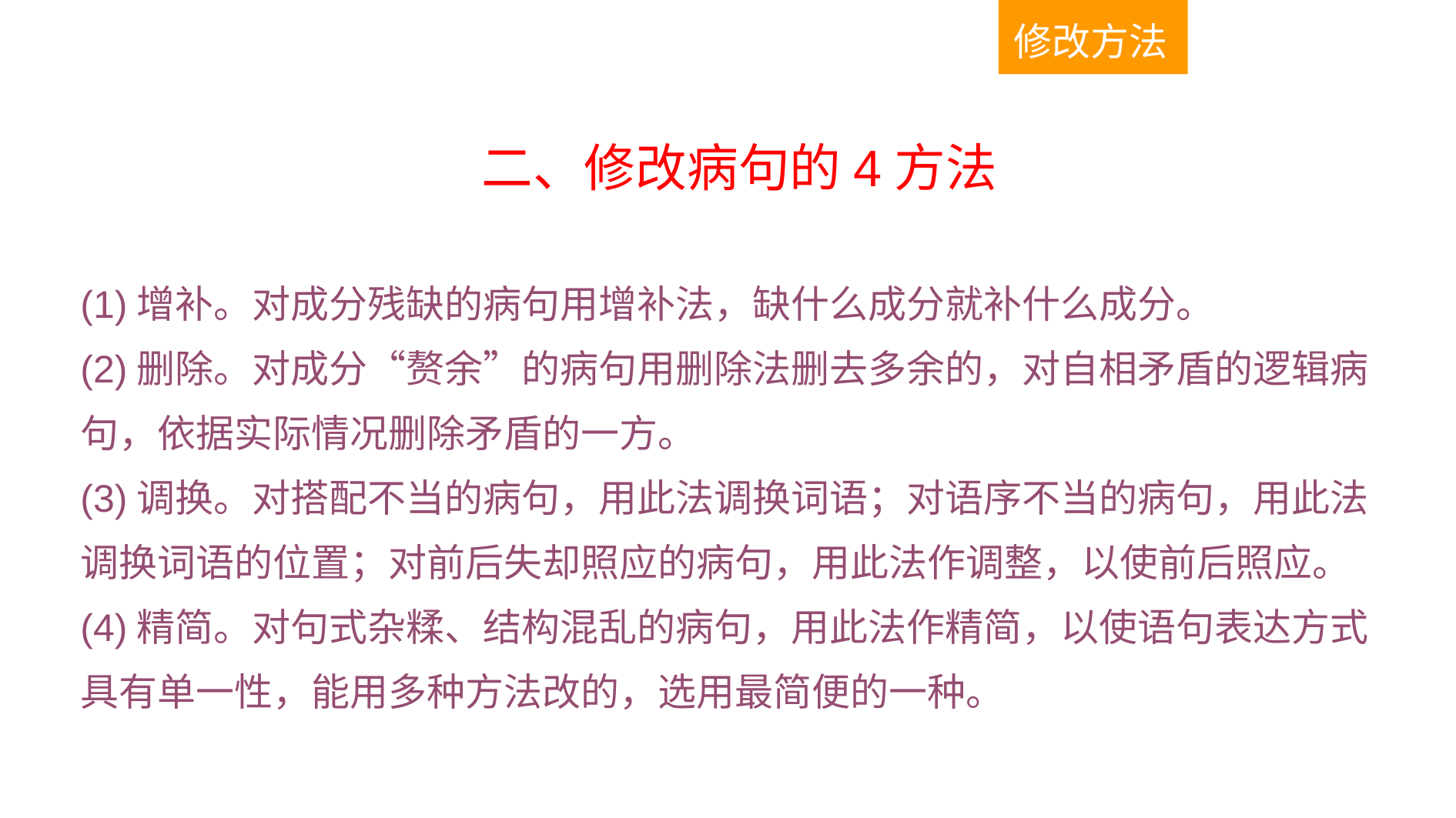

修改方法
二、修改病句的4方法

(1)增补。对成分残缺的病句用增补法，缺什么成分就补什么成分。
(2)删除。对成分“赘余”的病句用删除法删去多余的，对自相矛盾的逻辑病句，依据实际情况删除矛盾的一方。
(3)调换。对搭配不当的病句，用此法调换词语；对语序不当的病句，用此法调换词语的位置；对前后失却照应的病句，用此法作调整，以使前后照应。
(4)精简。对句式杂糅、结构混乱的病句，用此法作精简，以使语句表达方式具有单一性，能用多种方法改的，选用最简便的一种。